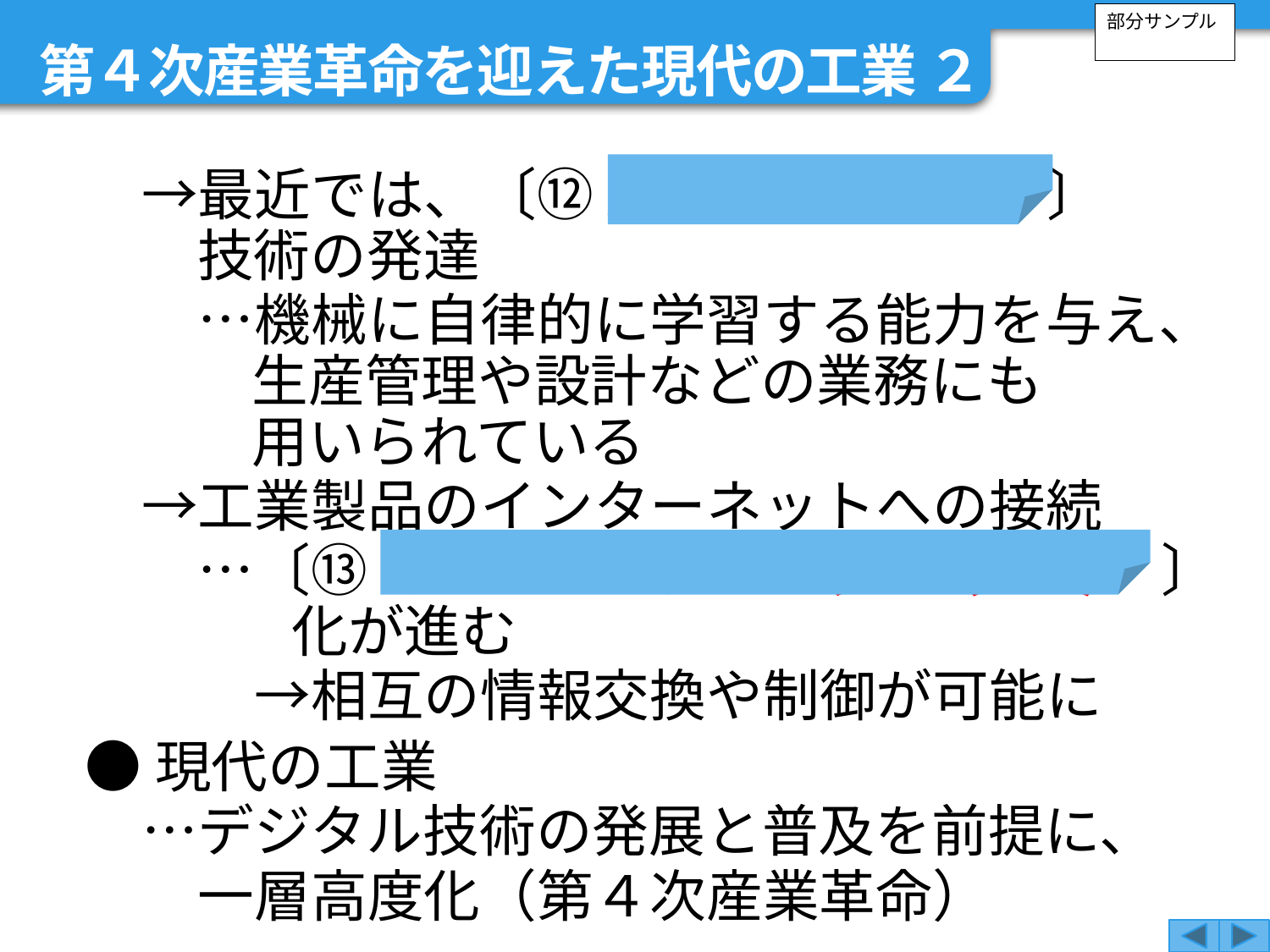

第４次産業革命を迎えた現代の工業 ２
部分サンプル

　→最近では、〔⑫ 人工知能（AI）  〕
技術の発達
　　…機械に自律的に学習する能力を与え、生産管理や設計などの業務にも
用いられている
　→工業製品のインターネットへの接続
　　…〔⑬ もののインターネット（IoT）  〕化が進む
　　　→相互の情報交換や制御が可能に
●現代の工業
　…デジタル技術の発展と普及を前提に、
　　一層高度化（第４次産業革命）